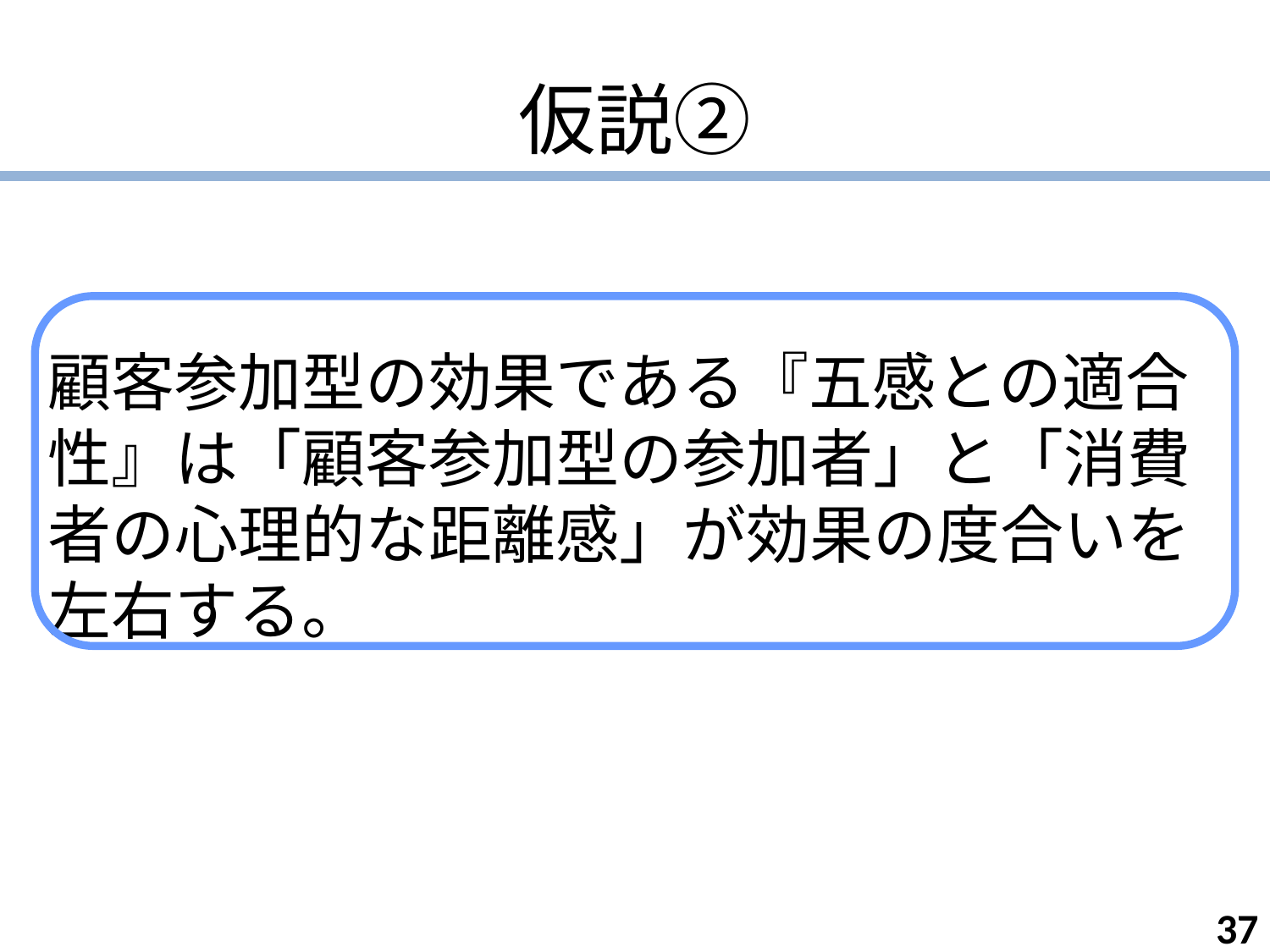

# 仮説②

顧客参加型の効果である『五感との適合性』は「顧客参加型の参加者」と「消費者の心理的な距離感」が効果の度合いを左右する。
37